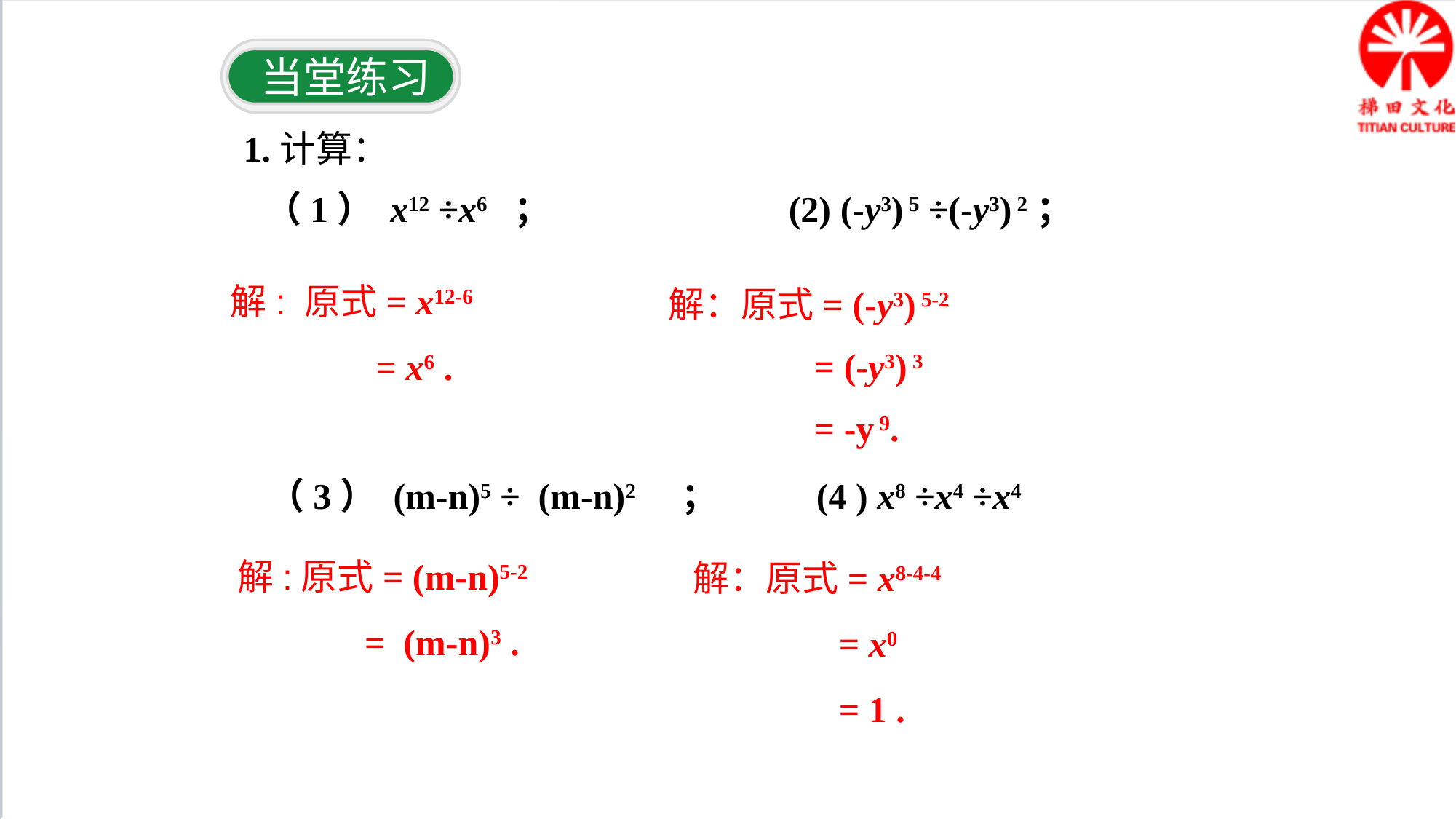

当堂练习
1.计算：
（1） x12 ÷x6  ；                            (2) (-y3) 5 ÷(-y3) 2；
解: 原式= x12-6
                = x6 .
解：原式= (-y3) 5-2
                = (-y3) 3
                = -y 9.
（3） (m-n)5 ÷  (m-n)2    ；           (4 ) x8 ÷x4 ÷x4
解:原式= (m-n)5-2
              =  (m-n)3 .

解：原式= x8-4-4
                = x0
                = 1 .